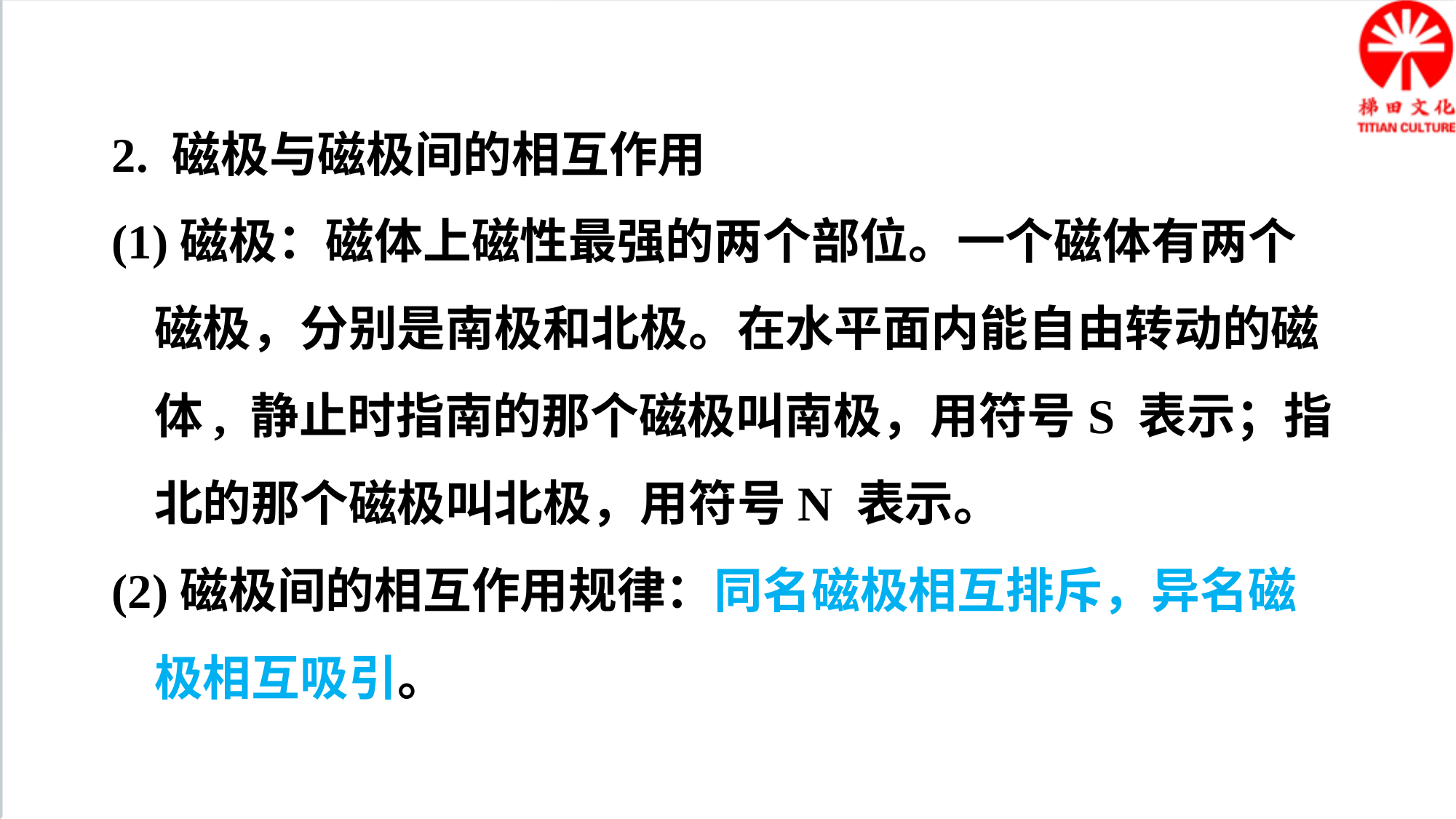

2. 磁极与磁极间的相互作用
(1)磁极：磁体上磁性最强的两个部位。一个磁体有两个磁极，分别是南极和北极。在水平面内能自由转动的磁体, 静止时指南的那个磁极叫南极，用符号S 表示；指北的那个磁极叫北极，用符号N 表示。
(2)磁极间的相互作用规律：同名磁极相互排斥，异名磁极相互吸引。